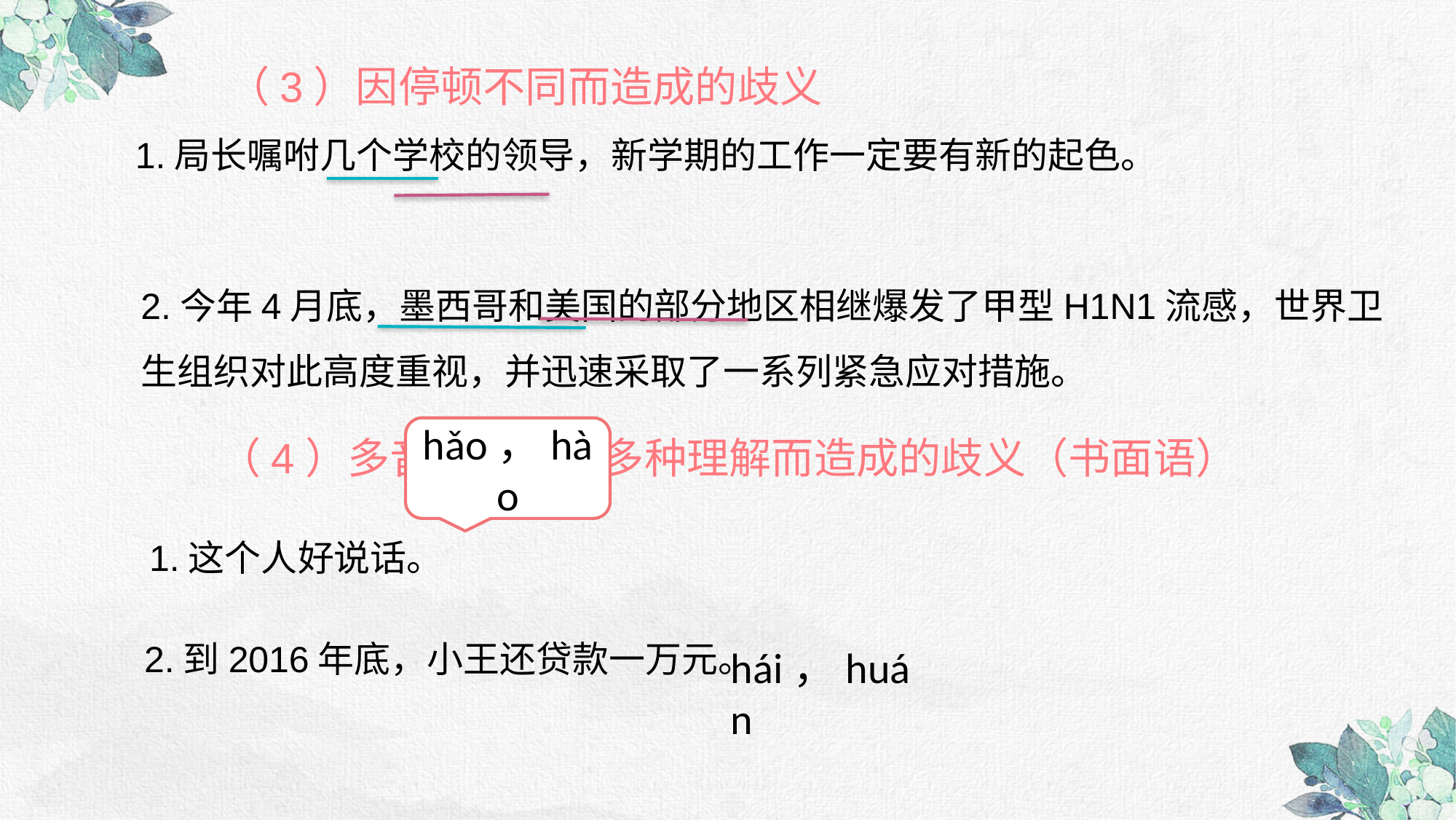

（3）因停顿不同而造成的歧义
1.局长嘱咐几个学校的领导，新学期的工作一定要有新的起色。
2.今年4月底，墨西哥和美国的部分地区相继爆发了甲型H1N1流感，世界卫生组织对此高度重视，并迅速采取了一系列紧急应对措施。
hǎo，hào
（4）多音多义带来多种理解而造成的歧义（书面语）
1.这个人好说话。
2.到2016年底，小王还贷款一万元。
hái，huán